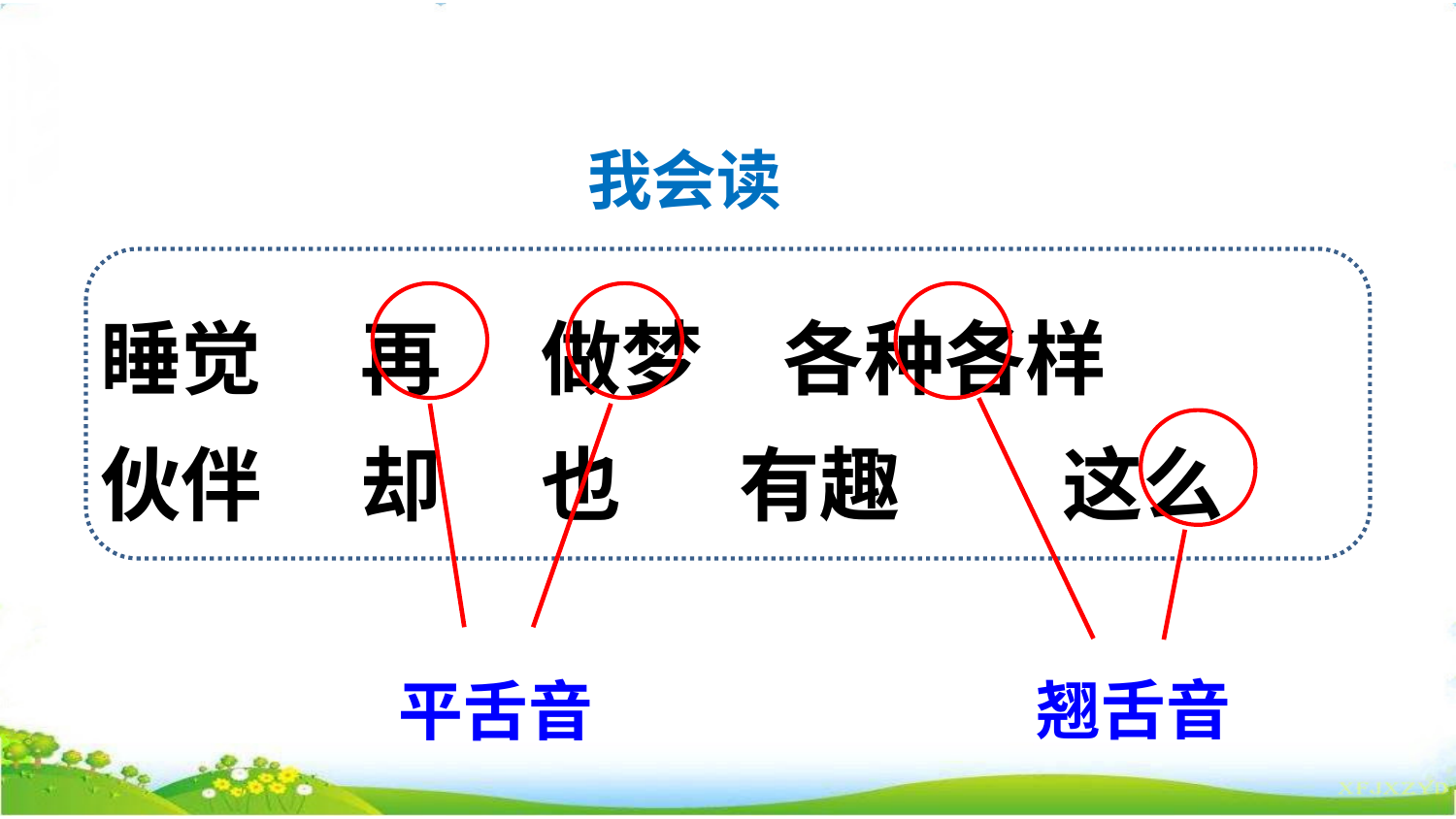

我会读

睡觉　 再　 做梦　各种各样
伙伴　 却　 也　  有趣　　这么

翘舌音
平舌音